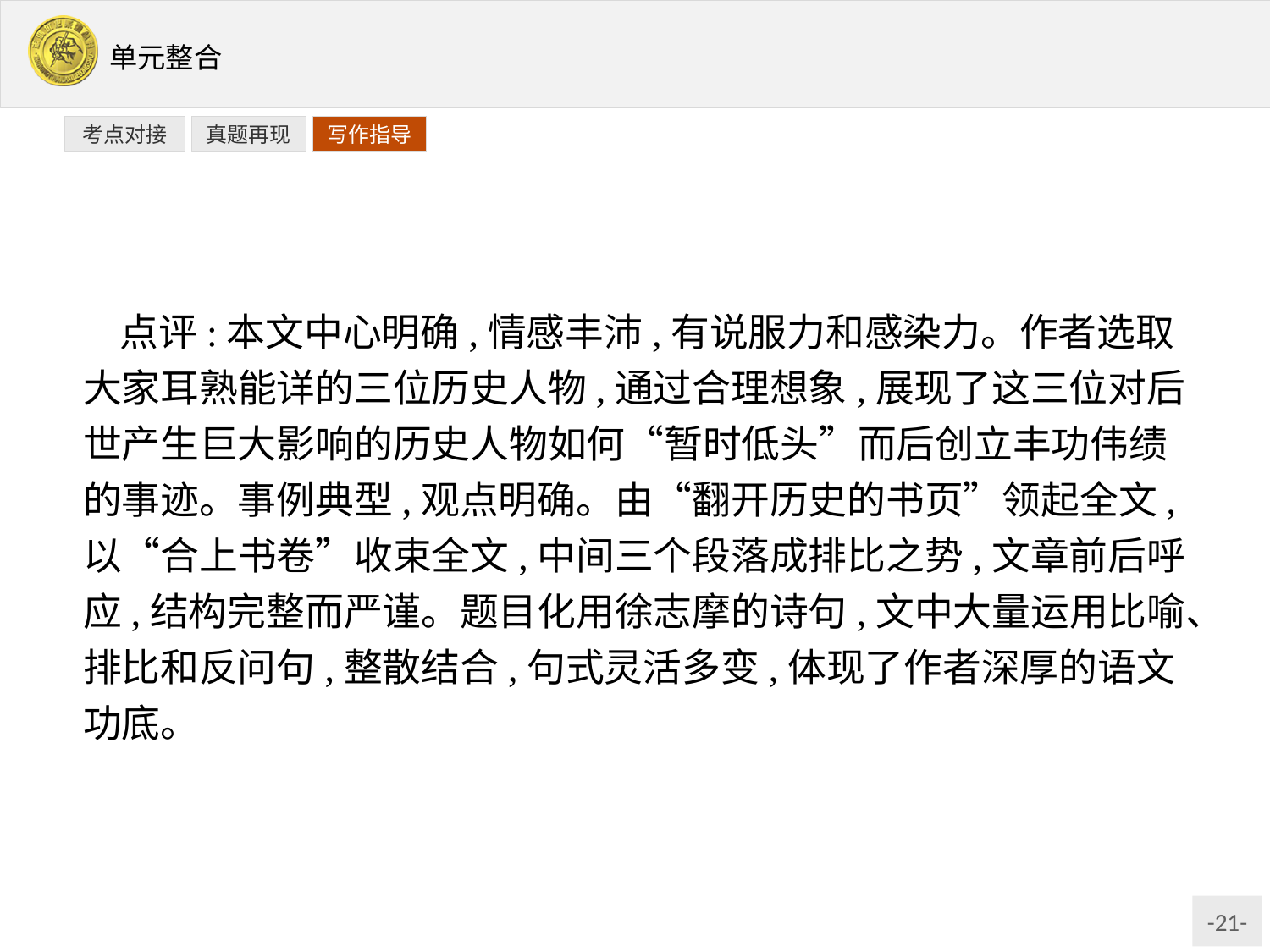

写作指导
考点对接
真题再现
点评:本文中心明确,情感丰沛,有说服力和感染力。作者选取大家耳熟能详的三位历史人物,通过合理想象,展现了这三位对后世产生巨大影响的历史人物如何“暂时低头”而后创立丰功伟绩的事迹。事例典型,观点明确。由“翻开历史的书页”领起全文,以“合上书卷”收束全文,中间三个段落成排比之势,文章前后呼应,结构完整而严谨。题目化用徐志摩的诗句,文中大量运用比喻、排比和反问句,整散结合,句式灵活多变,体现了作者深厚的语文功底。